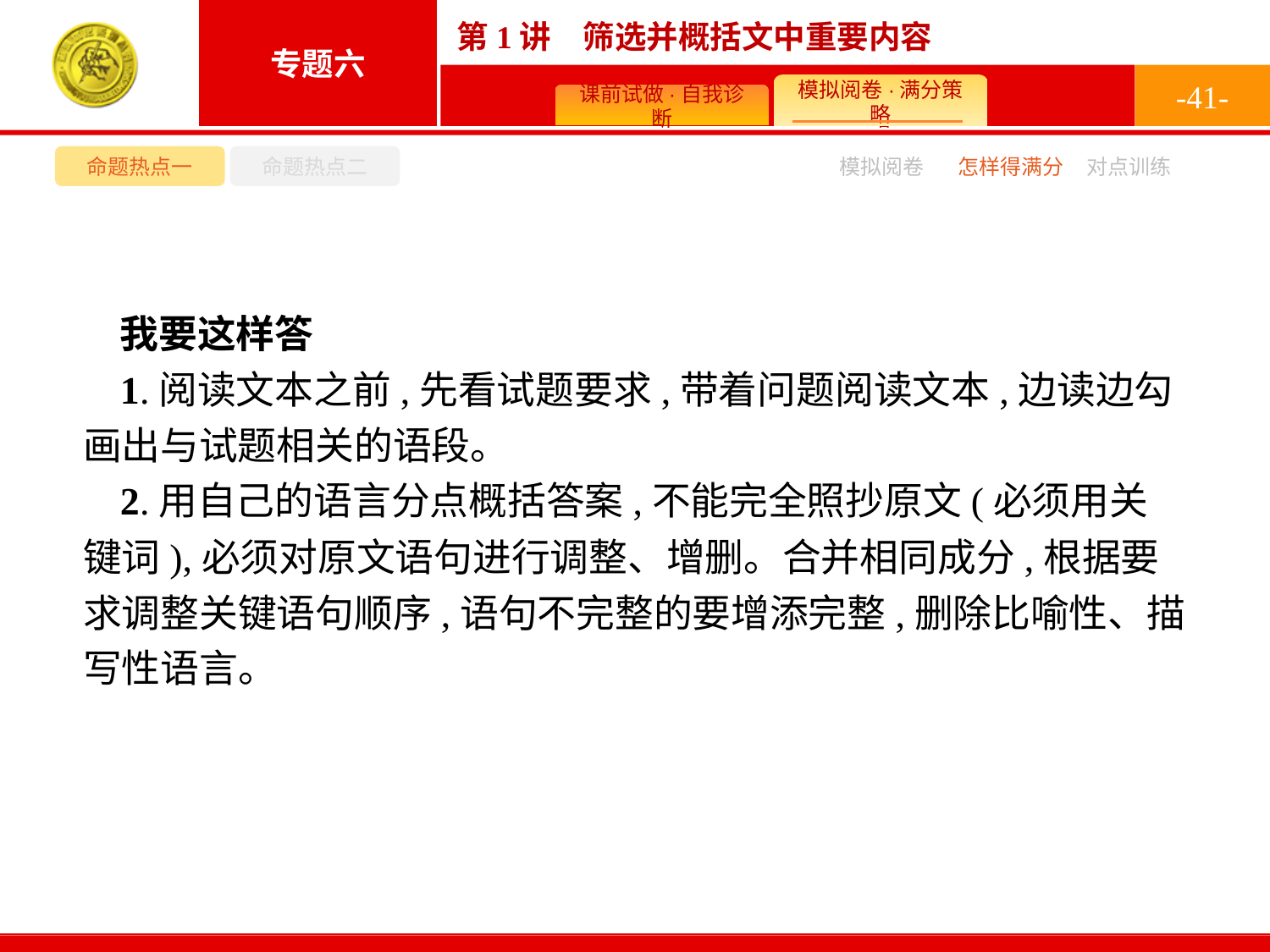

-41-
命题热点一
命题热点二
模拟阅卷
怎样得满分
对点训练
我要这样答
1.阅读文本之前,先看试题要求,带着问题阅读文本,边读边勾画出与试题相关的语段。
2.用自己的语言分点概括答案,不能完全照抄原文(必须用关键词),必须对原文语句进行调整、增删。合并相同成分,根据要求调整关键语句顺序,语句不完整的要增添完整,删除比喻性、描写性语言。